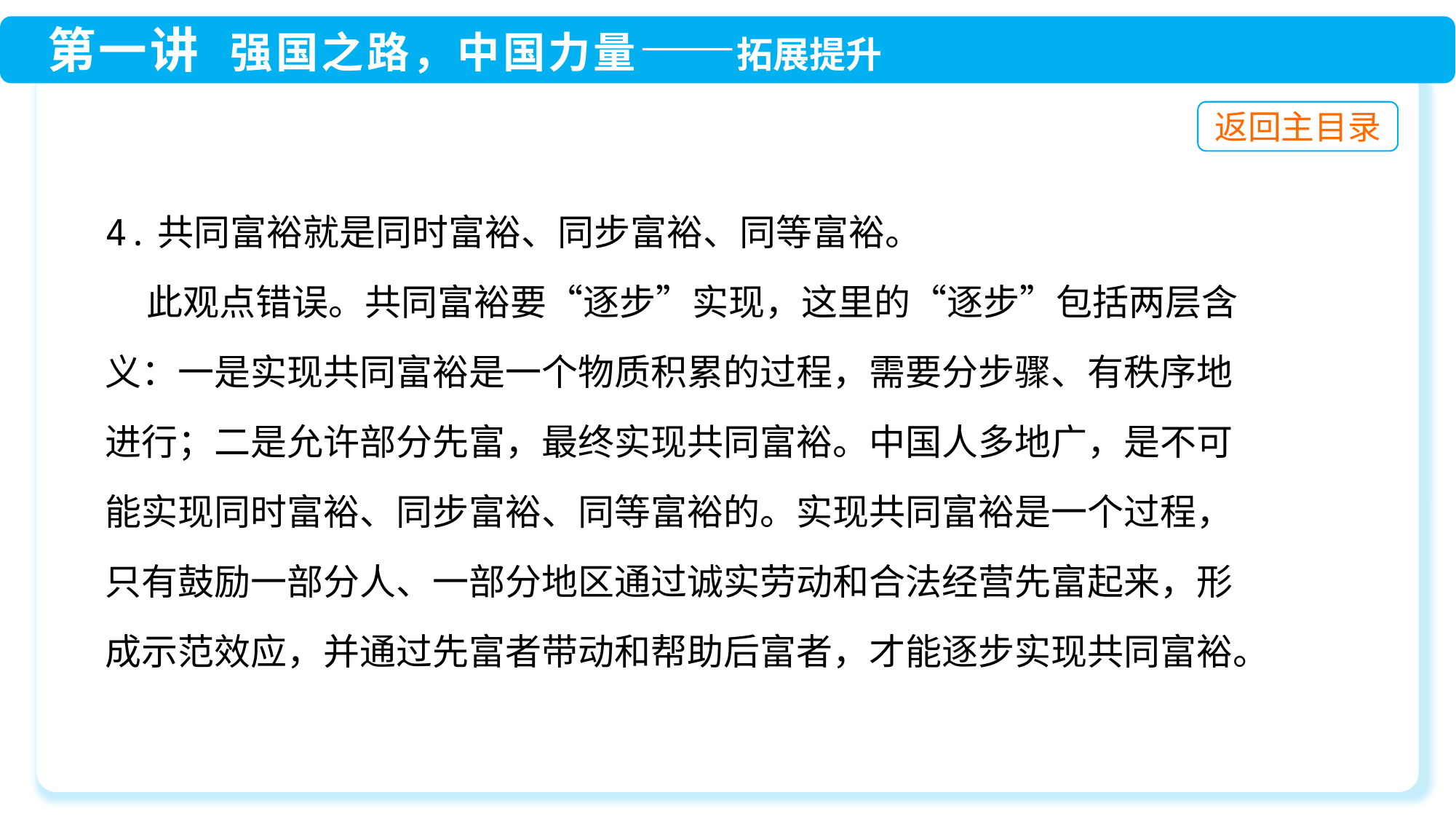

4.共同富裕就是同时富裕、同步富裕、同等富裕。
    此观点错误。共同富裕要“逐步”实现，这里的“逐步”包括两层含义：一是实现共同富裕是一个物质积累的过程，需要分步骤、有秩序地进行；二是允许部分先富，最终实现共同富裕。中国人多地广，是不可能实现同时富裕、同步富裕、同等富裕的。实现共同富裕是一个过程，只有鼓励一部分人、一部分地区通过诚实劳动和合法经营先富起来，形成示范效应，并通过先富者带动和帮助后富者，才能逐步实现共同富裕。